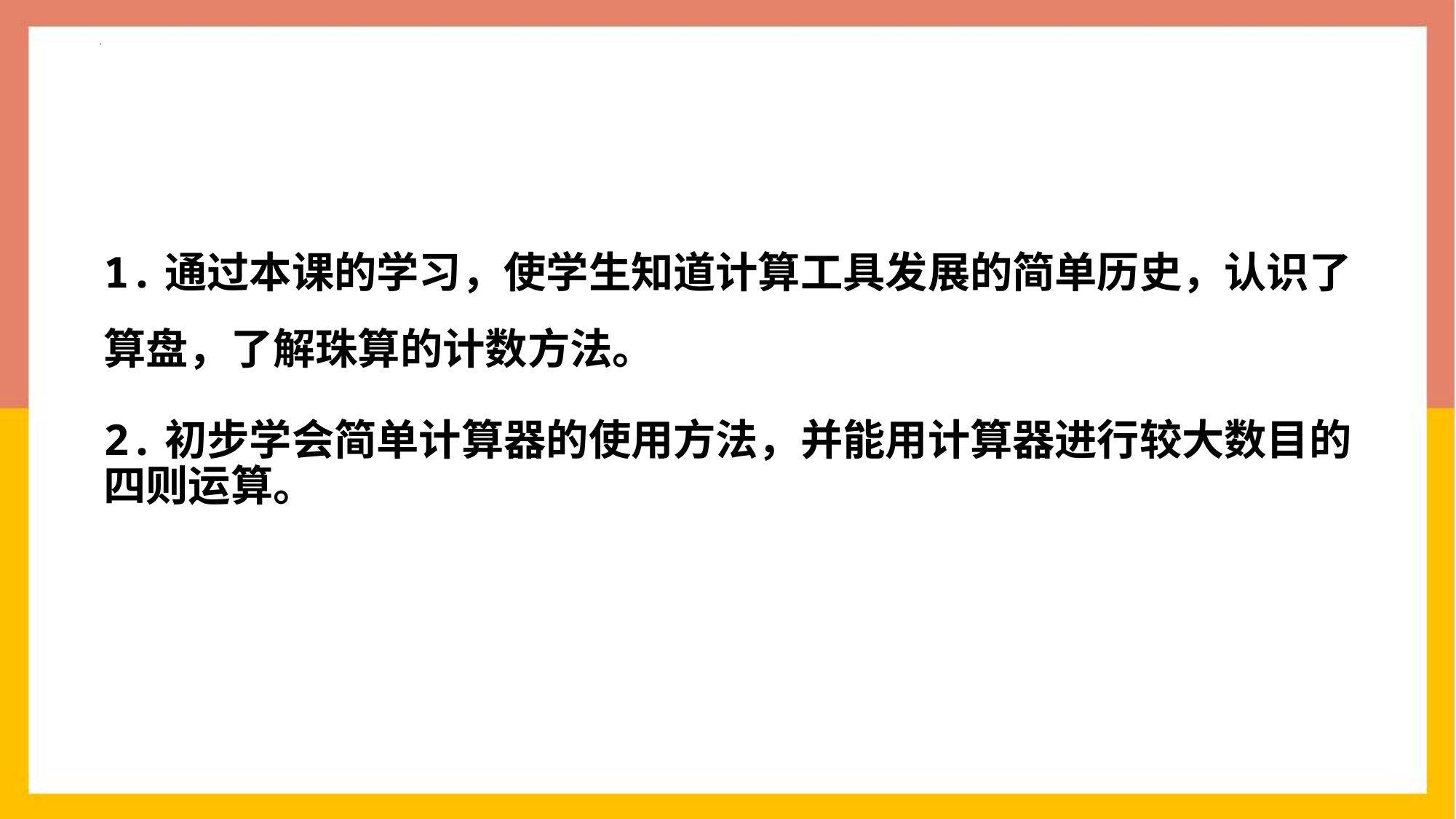

1.通过本课的学习，使学生知道计算工具发展的简单历史，认识了算盘，了解珠算的计数方法。

2.初步学会简单计算器的使用方法，并能用计算器进行较大数目的四则运算。